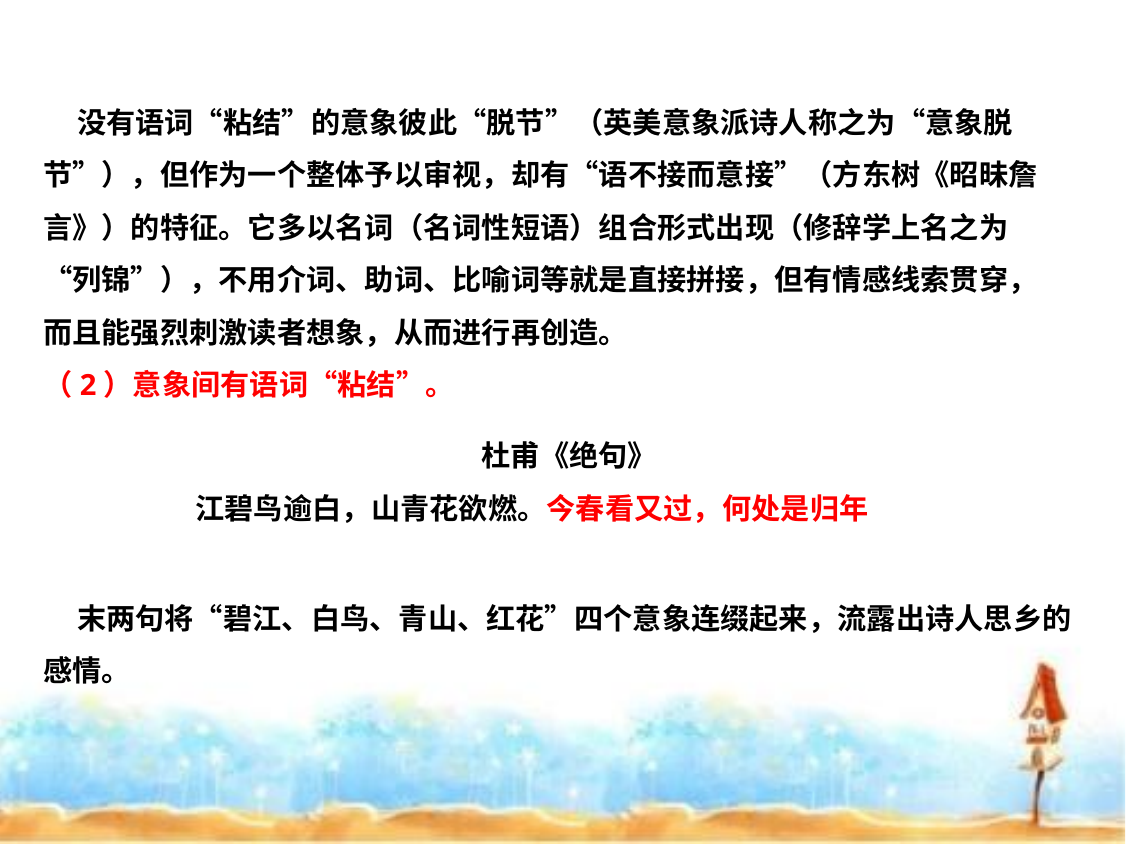

没有语词“粘结”的意象彼此“脱节”（英美意象派诗人称之为“意象脱节”），但作为一个整体予以审视，却有“语不接而意接”（方东树《昭昧詹言》）的特征。它多以名词（名词性短语）组合形式出现（修辞学上名之为“列锦”），不用介词、助词、比喻词等就是直接拼接，但有情感线索贯穿，而且能强烈刺激读者想象，从而进行再创造。
（2）意象间有语词“粘结”。
 杜甫《绝句》
江碧鸟逾白，山青花欲燃。今春看又过，何处是归年
    末两句将“碧江、白鸟、青山、红花”四个意象连缀起来，流露出诗人思乡的感情。